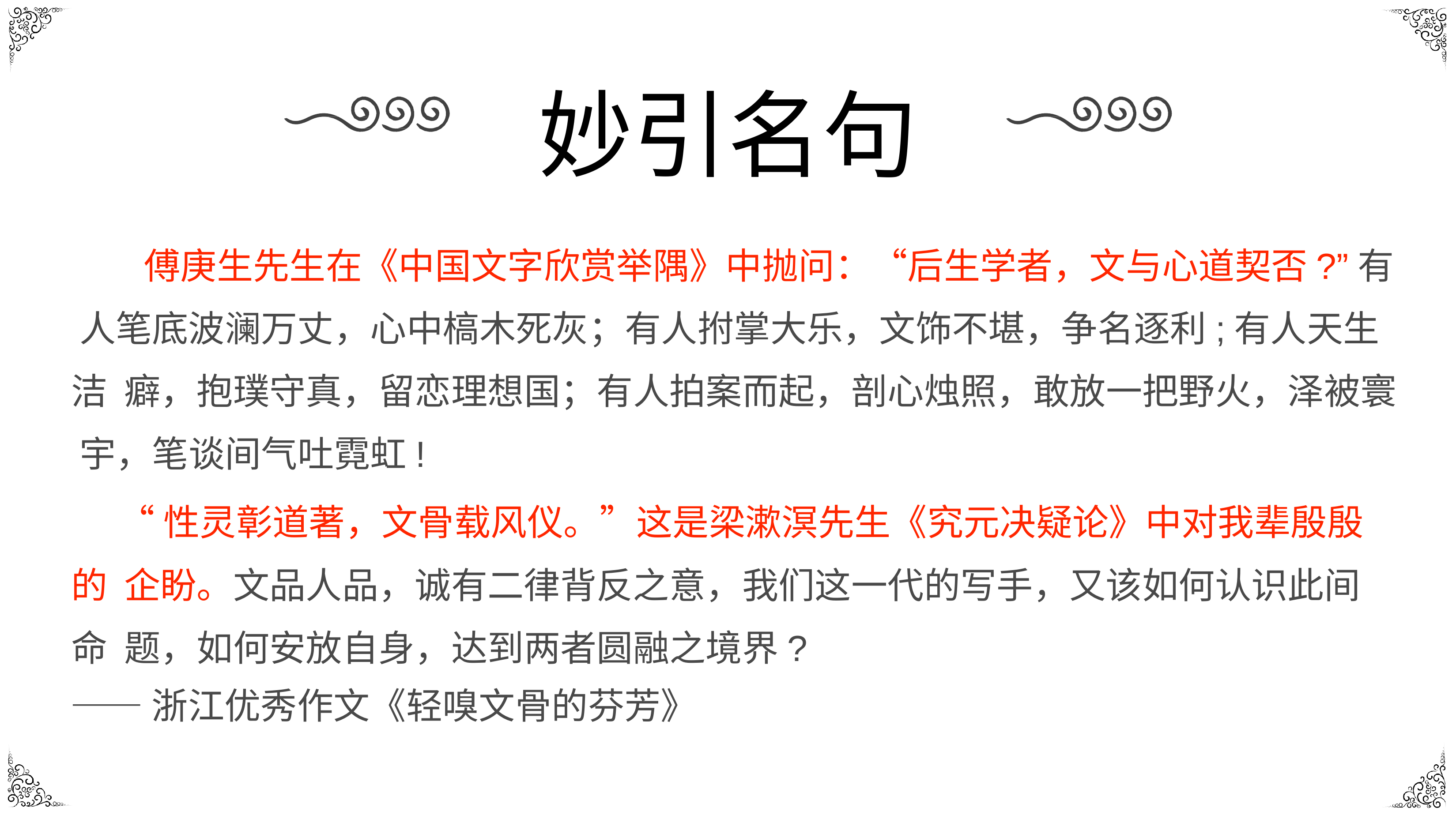

# 妙引名句

傅庚生先生在《中国文字欣赏举隅》中抛问：“后生学者，文与心道契否?”有  人笔底波澜万丈，心中槁木死灰；有人拊掌大乐，文饰不堪，争名逐利;有人天生洁  癖，抱璞守真，留恋理想国；有人拍案而起，剖心烛照，敢放一把野火，泽被寰  宇，笔谈间气吐霓虹!
“性灵彰道著，文骨载风仪。”这是梁漱溟先生《究元决疑论》中对我辈殷殷的  企盼。文品人品，诚有二律背反之意，我们这一代的写手，又该如何认识此间命  题，如何安放自身，达到两者圆融之境界?
——浙江优秀作文《轻嗅文骨的芬芳》